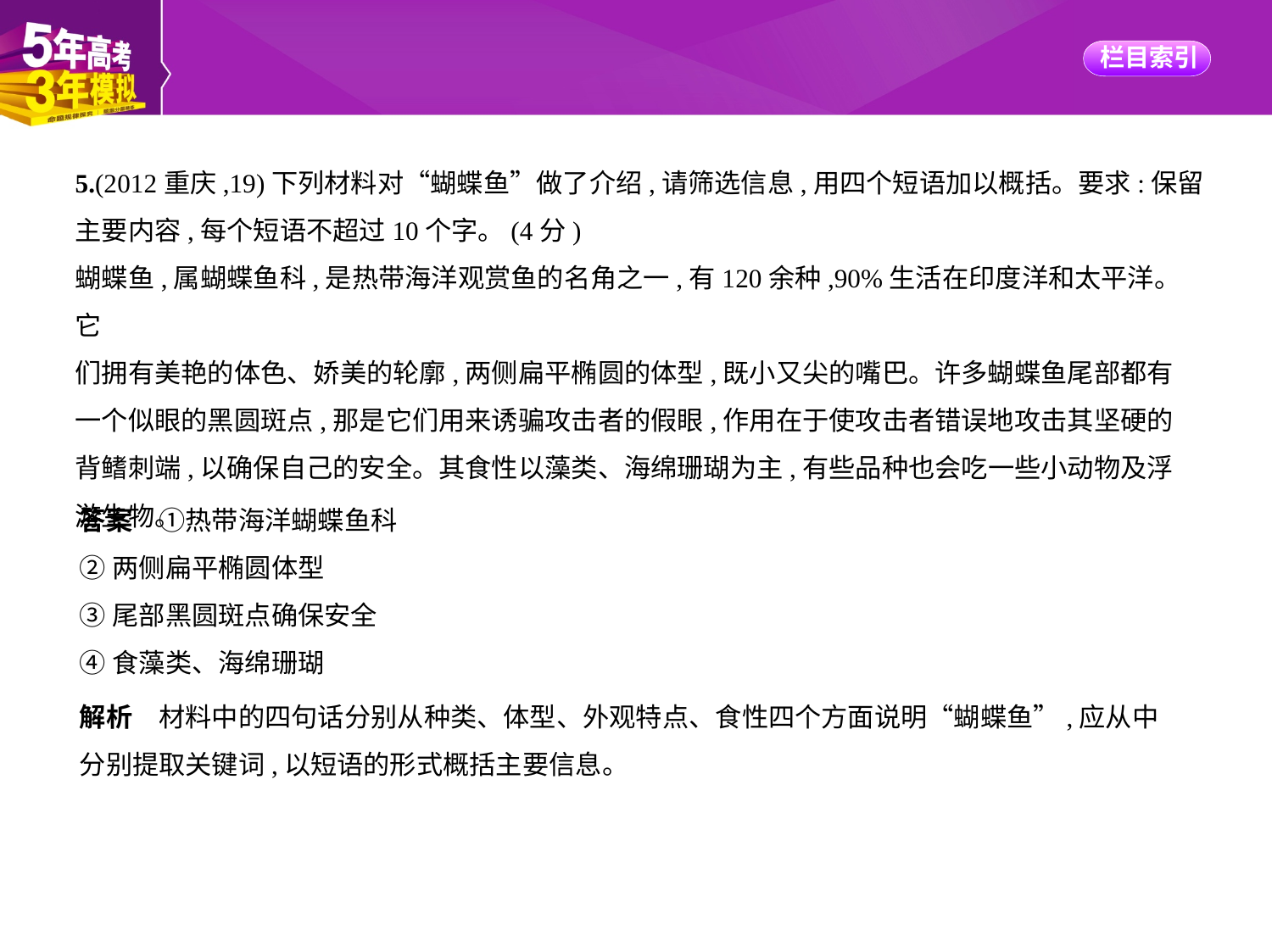

5.(2012重庆,19)下列材料对“蝴蝶鱼”做了介绍,请筛选信息,用四个短语加以概括。要求:保留
主要内容,每个短语不超过10个字。(4分)
蝴蝶鱼,属蝴蝶鱼科,是热带海洋观赏鱼的名角之一,有120余种,90%生活在印度洋和太平洋。它
们拥有美艳的体色、娇美的轮廓,两侧扁平椭圆的体型,既小又尖的嘴巴。许多蝴蝶鱼尾部都有
一个似眼的黑圆斑点,那是它们用来诱骗攻击者的假眼,作用在于使攻击者错误地攻击其坚硬的
背鳍刺端,以确保自己的安全。其食性以藻类、海绵珊瑚为主,有些品种也会吃一些小动物及浮
游生物。
答案　①热带海洋蝴蝶鱼科
②两侧扁平椭圆体型
③尾部黑圆斑点确保安全
④食藻类、海绵珊瑚
解析　材料中的四句话分别从种类、体型、外观特点、食性四个方面说明“蝴蝶鱼”,应从中
分别提取关键词,以短语的形式概括主要信息。